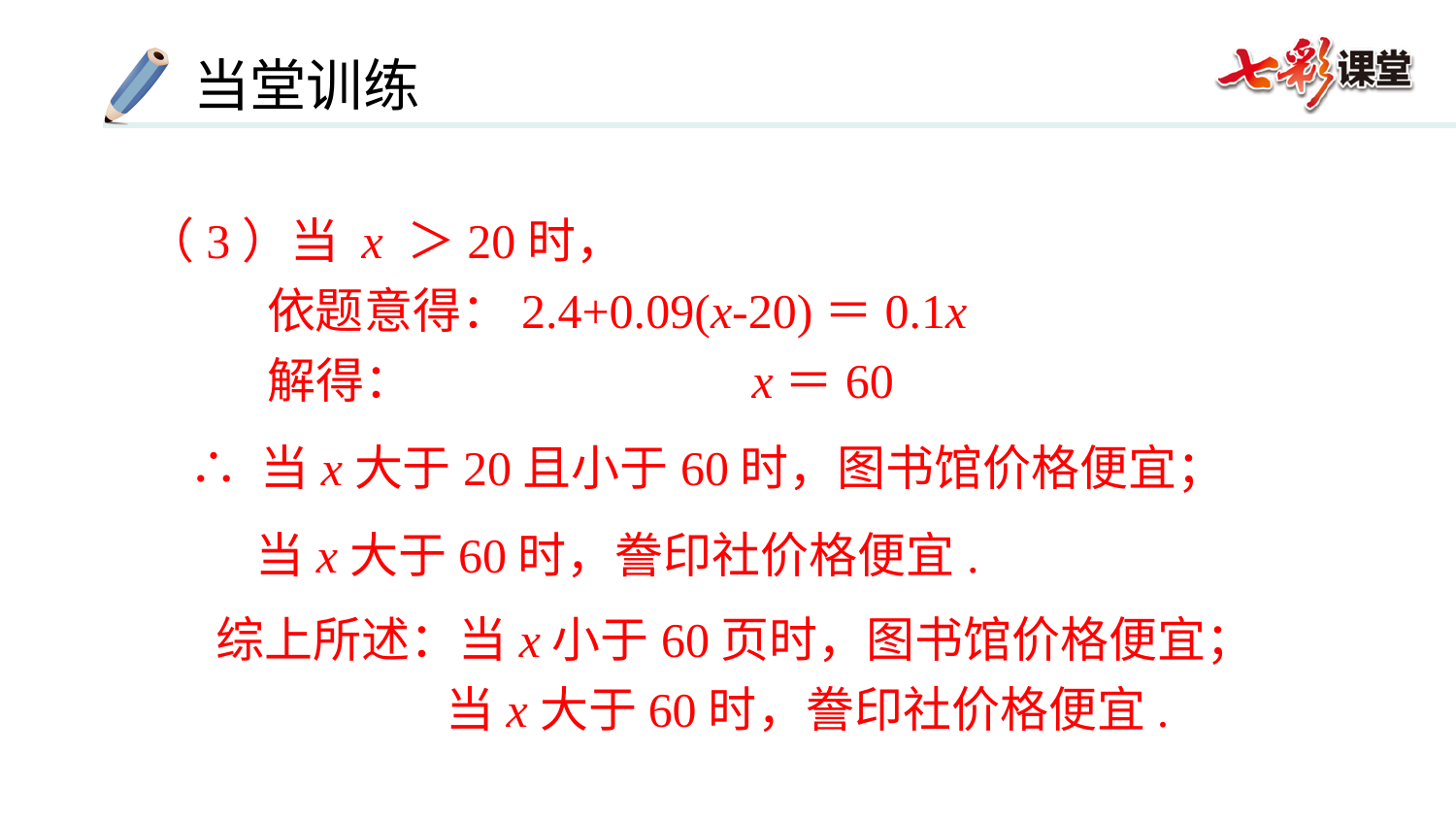

（3）当 x ＞20时，
          依题意得：2.4+0.09(x-20)＝0.1x
          解得：                              x＝60
    ∴ 当x大于20且小于60时，图书馆价格便宜；
         当x大于60时，誊印社价格便宜.
综上所述：当x小于60页时，图书馆价格便宜；
                    当x大于60时，誊印社价格便宜.